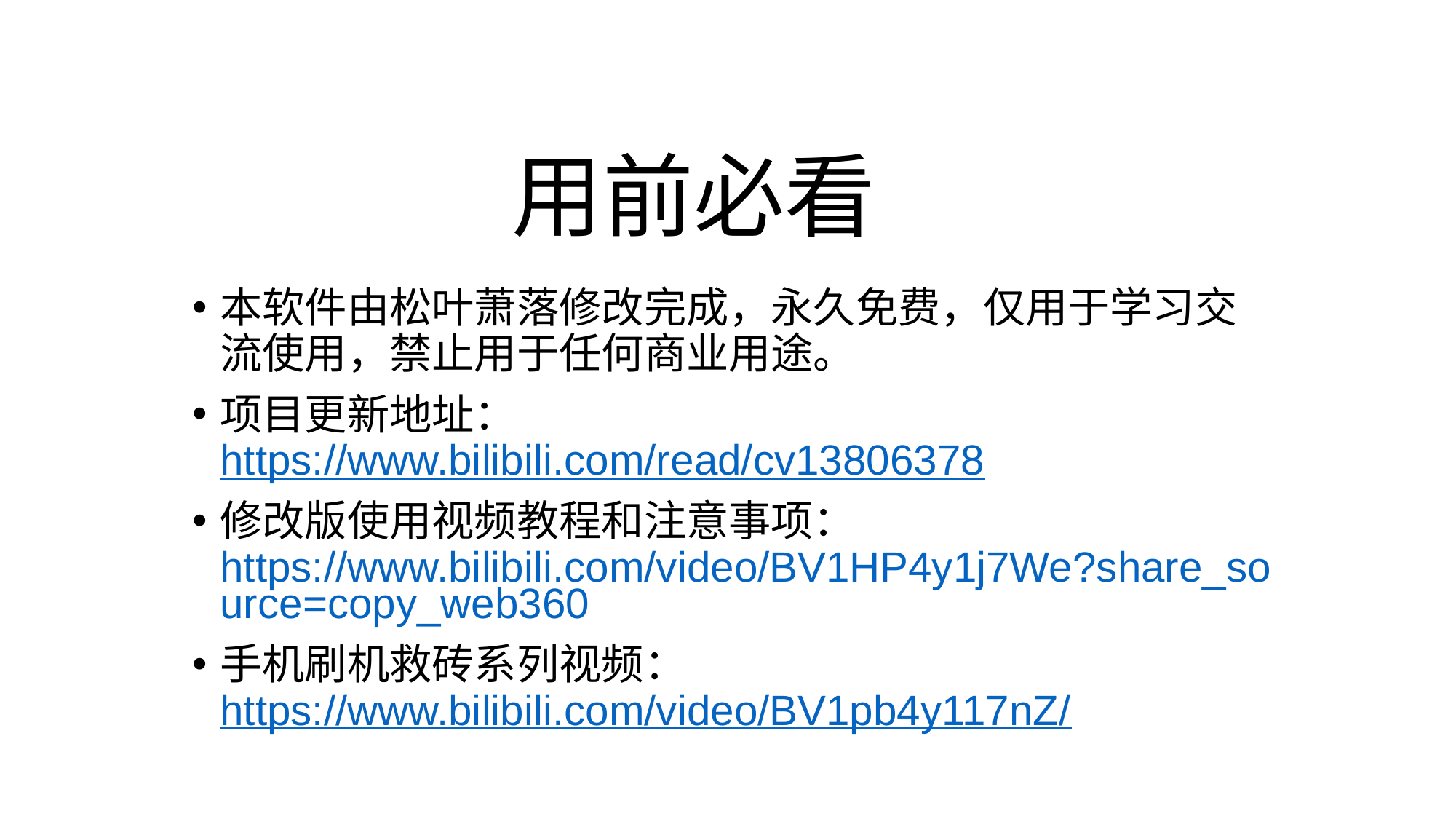

# 用前必看
本软件由松叶萧落修改完成，永久免费，仅用于学习交流使用，禁止用于任何商业用途。
项目更新地址：https://www.bilibili.com/read/cv13806378
修改版使用视频教程和注意事项：https://www.bilibili.com/video/BV1HP4y1j7We?share_source=copy_web360
手机刷机救砖系列视频：https://www.bilibili.com/video/BV1pb4y117nZ/